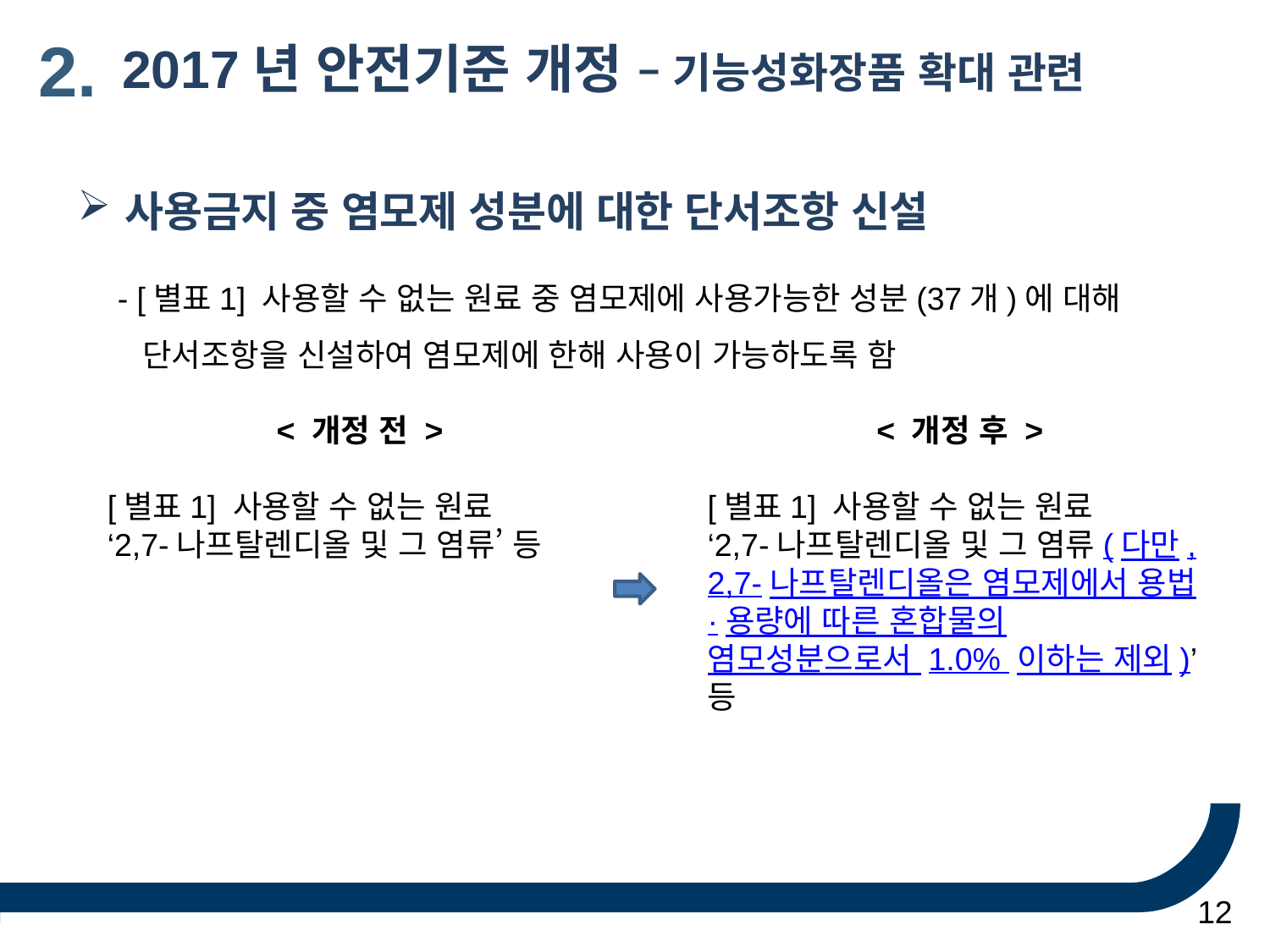

2.
 2017년 안전기준 개정 – 기능성화장품 확대 관련
사용금지 중 염모제 성분에 대한 단서조항 신설
- [별표1] 사용할 수 없는 원료 중 염모제에 사용가능한 성분(37개)에 대해 단서조항을 신설하여 염모제에 한해 사용이 가능하도록 함
< 개정 전 >

[별표1] 사용할 수 없는 원료
‘2,7-나프탈렌디올 및 그 염류’ 등
< 개정 후 >

[별표1] 사용할 수 없는 원료
‘2,7-나프탈렌디올 및 그 염류(다만, 2,7-나프탈렌디올은 염모제에서 용법·용량에 따른 혼합물의 염모성분으로서 1.0% 이하는 제외)’ 등

12